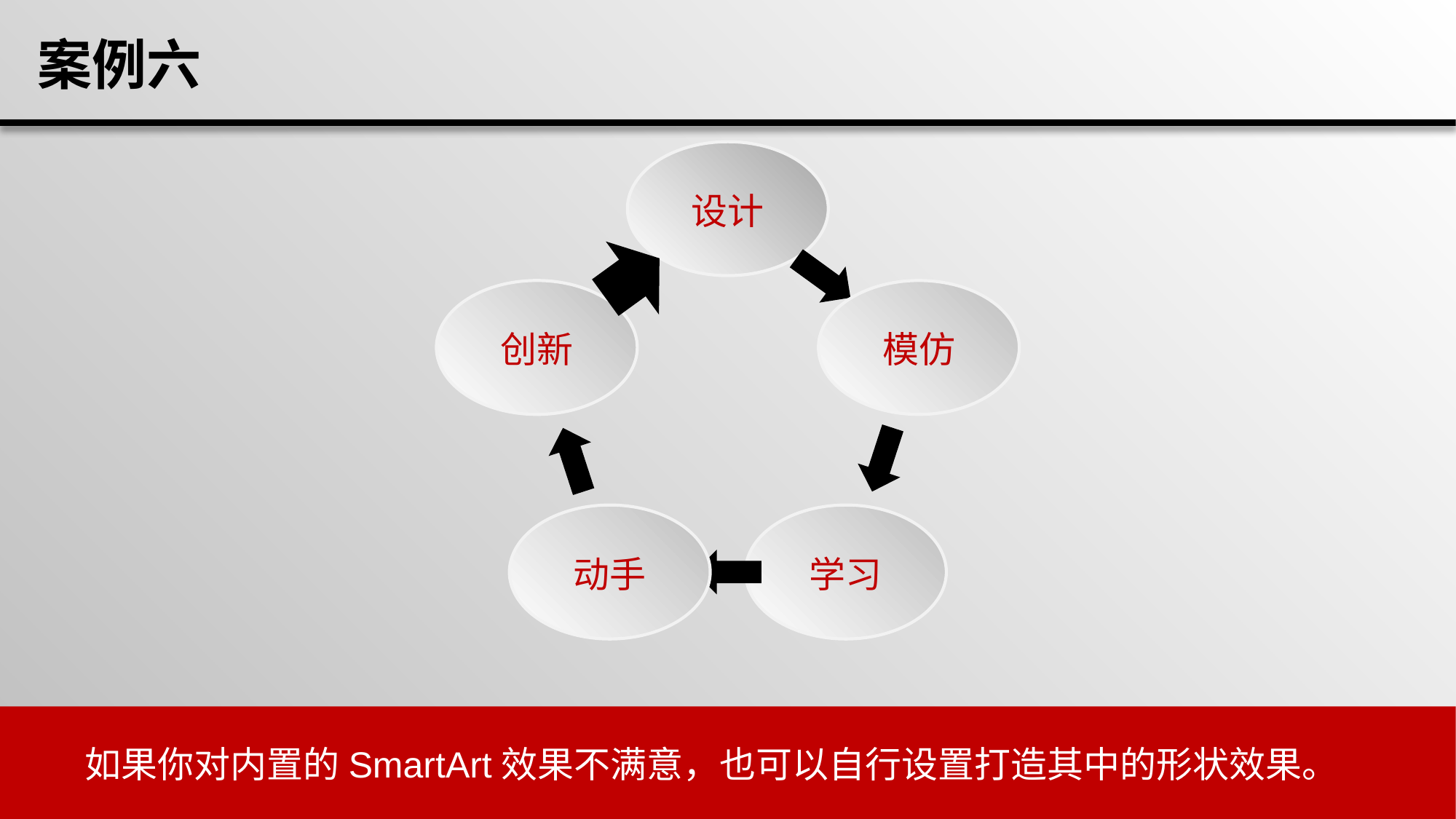

# 案例六
模仿
学习
动手
创新
设计
        如果你对内置的SmartArt效果不满意，也可以自行设置打造其中的形状效果。